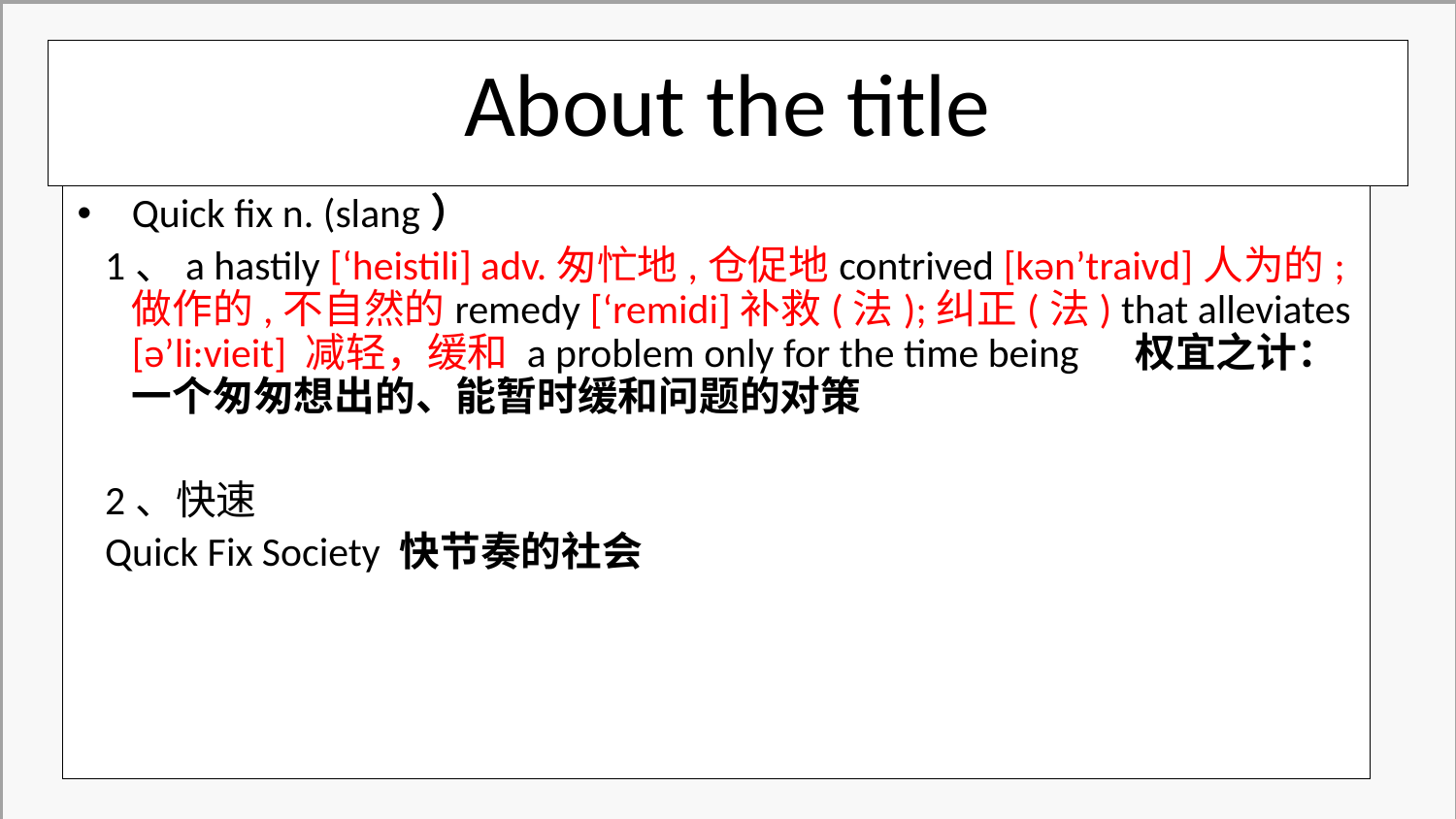

About the title
Quick fix n. (slang）
   1、a hastily [‘heistili] adv.匆忙地,仓促地contrived [kən’traivd]人为的;做作的,不自然的remedy [‘remidi]补救(法);纠正(法) that alleviates [ə’li:vieit] 减轻，缓和 a problem only for the time being     权宜之计：一个匆匆想出的、能暂时缓和问题的对策

   2、快速
   Quick Fix Society 快节奏的社会